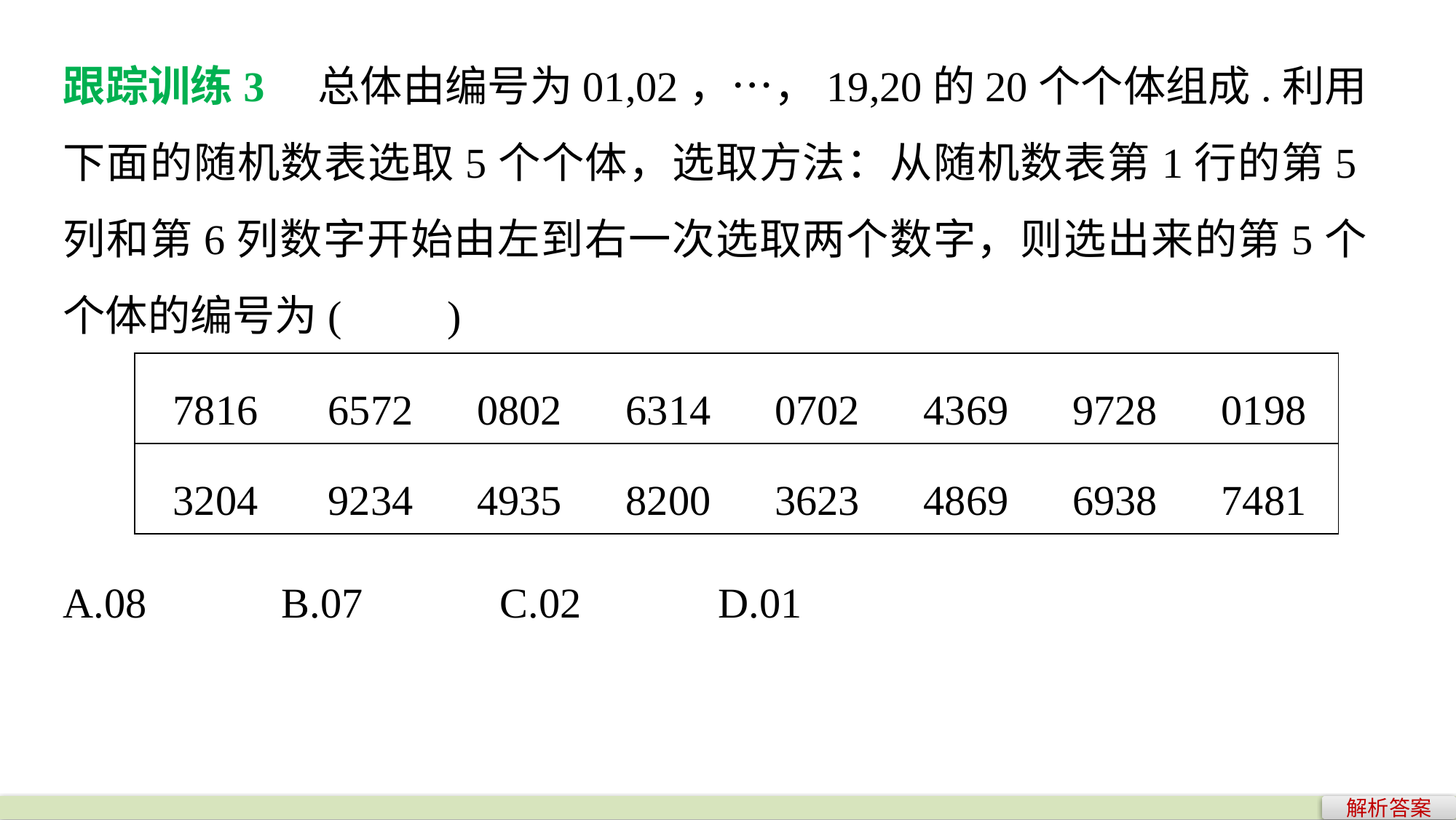

跟踪训练3　总体由编号为01,02，…，19,20的20个个体组成.利用下面的随机数表选取5个个体，选取方法：从随机数表第1行的第5列和第6列数字开始由左到右一次选取两个数字，则选出来的第5个个体的编号为(　　)
| 7816 | 6572 | 0802 | 6314 | 0702 | 4369 | 9728 | 0198 |
| --- | --- | --- | --- | --- | --- | --- | --- |
| 3204 | 9234 | 4935 | 8200 | 3623 | 4869 | 6938 | 7481 |
A.08  		B.07  		C.02  		D.01
解析答案